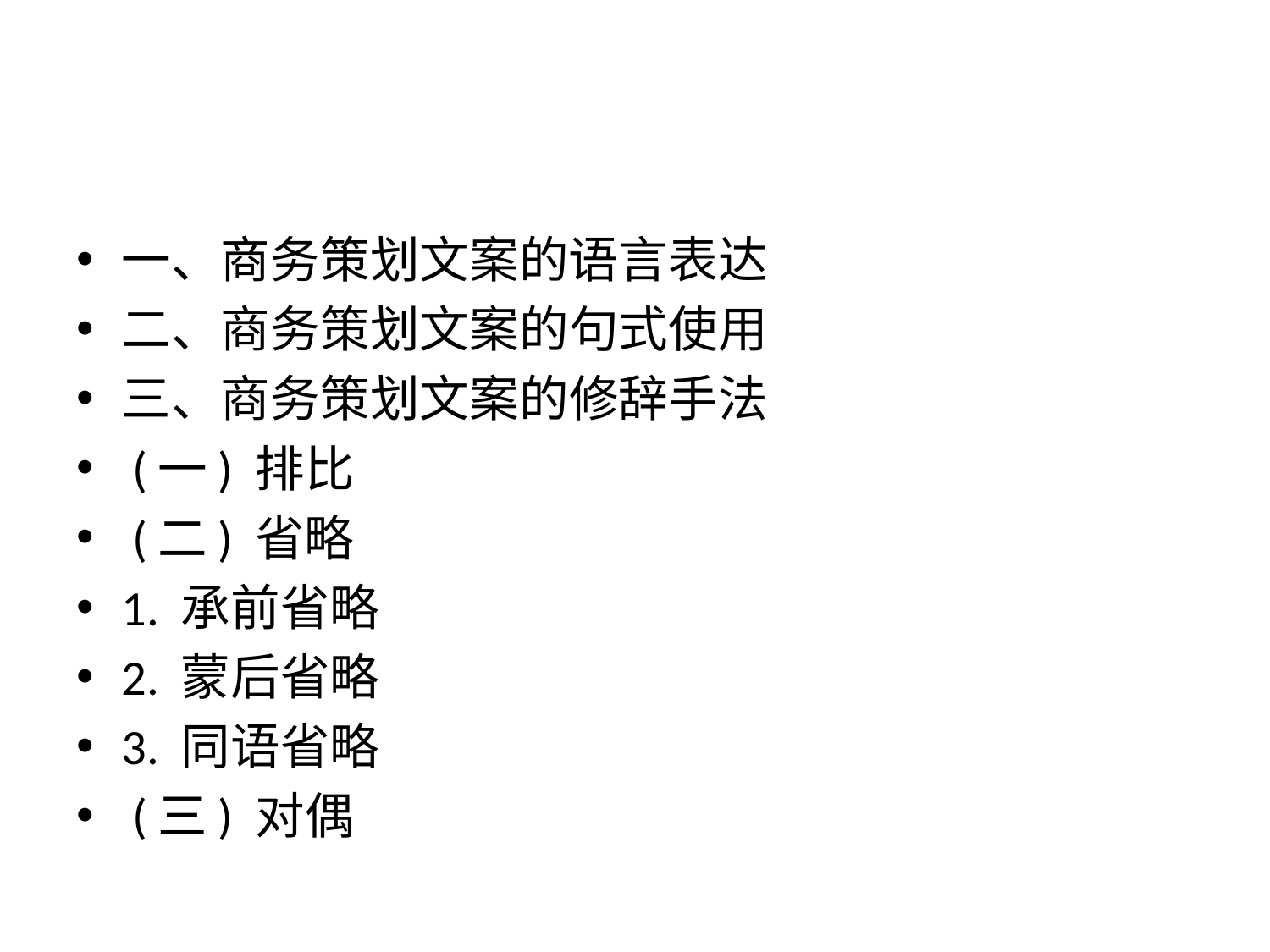

#
一、商务策划文案的语言表达
二、商务策划文案的句式使用
三、商务策划文案的修辞手法
 (一) 排比
 (二) 省略
1. 承前省略
2. 蒙后省略
3. 同语省略
 (三) 对偶